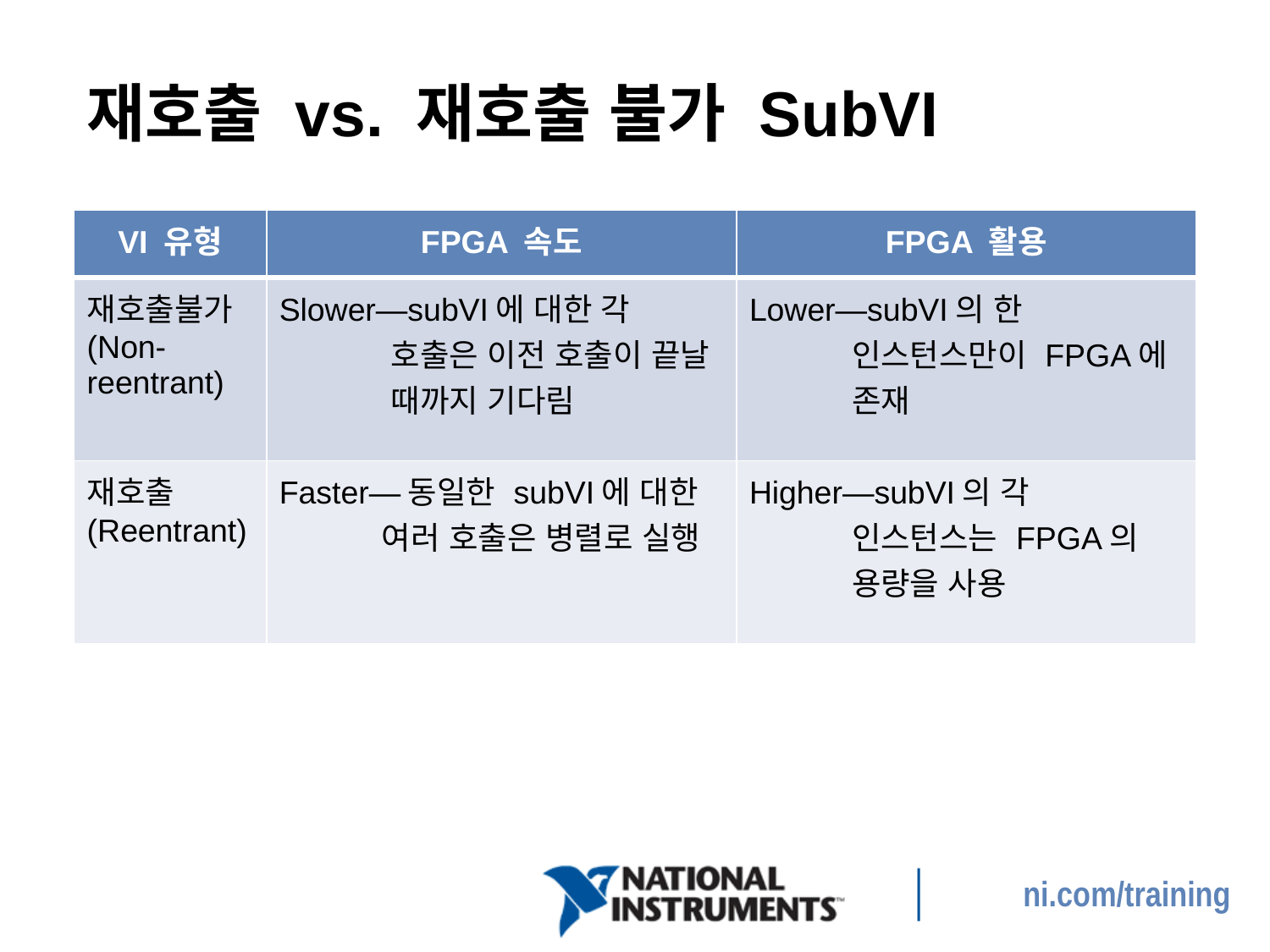

# 재호출 vs. 재호출 불가 SubVI
| VI 유형 | FPGA 속도 | FPGA 활용 |
| --- | --- | --- |
| 재호출불가 (Non-reentrant) | Slower—subVI에 대한 각 호출은 이전 호출이 끝날 때까지 기다림 | Lower—subVI의 한 인스턴스만이 FPGA에 존재 |
| 재호출 (Reentrant) | Faster—동일한 subVI에 대한 여러 호출은 병렬로 실행 | Higher—subVI의 각 인스턴스는 FPGA의 용량을 사용 |